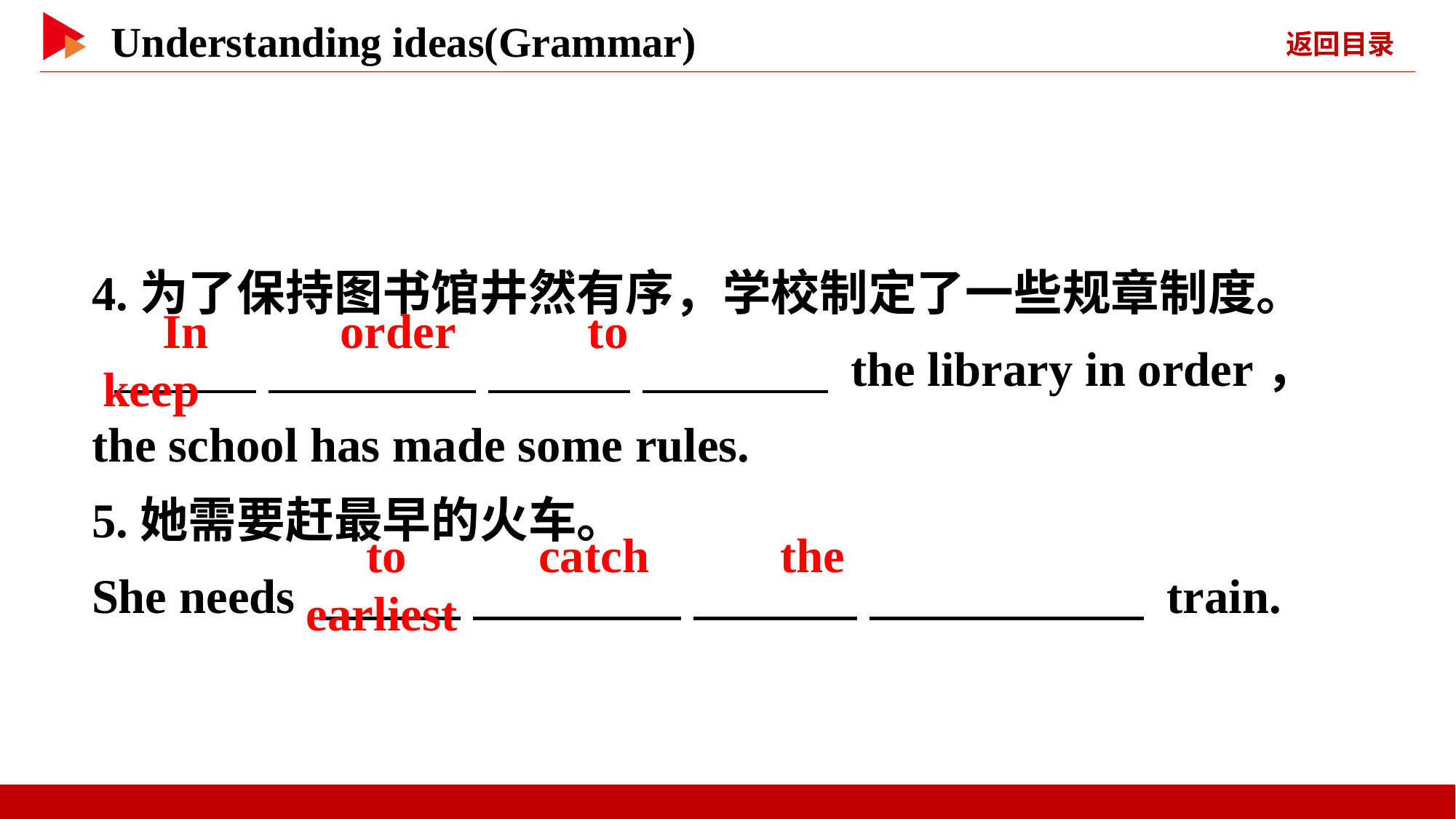

4.为了保持图书馆井然有序，学校制定了一些规章制度。
 　    　 　          　 　    　 　        　 the library in order， the school has made some rules.
5.她需要赶最早的火车。
She needs 　    　 　          　 　      　 　                　 train.
　In　 　order　 　to　 　keep
　to　 　catch　 　the　 　earliest